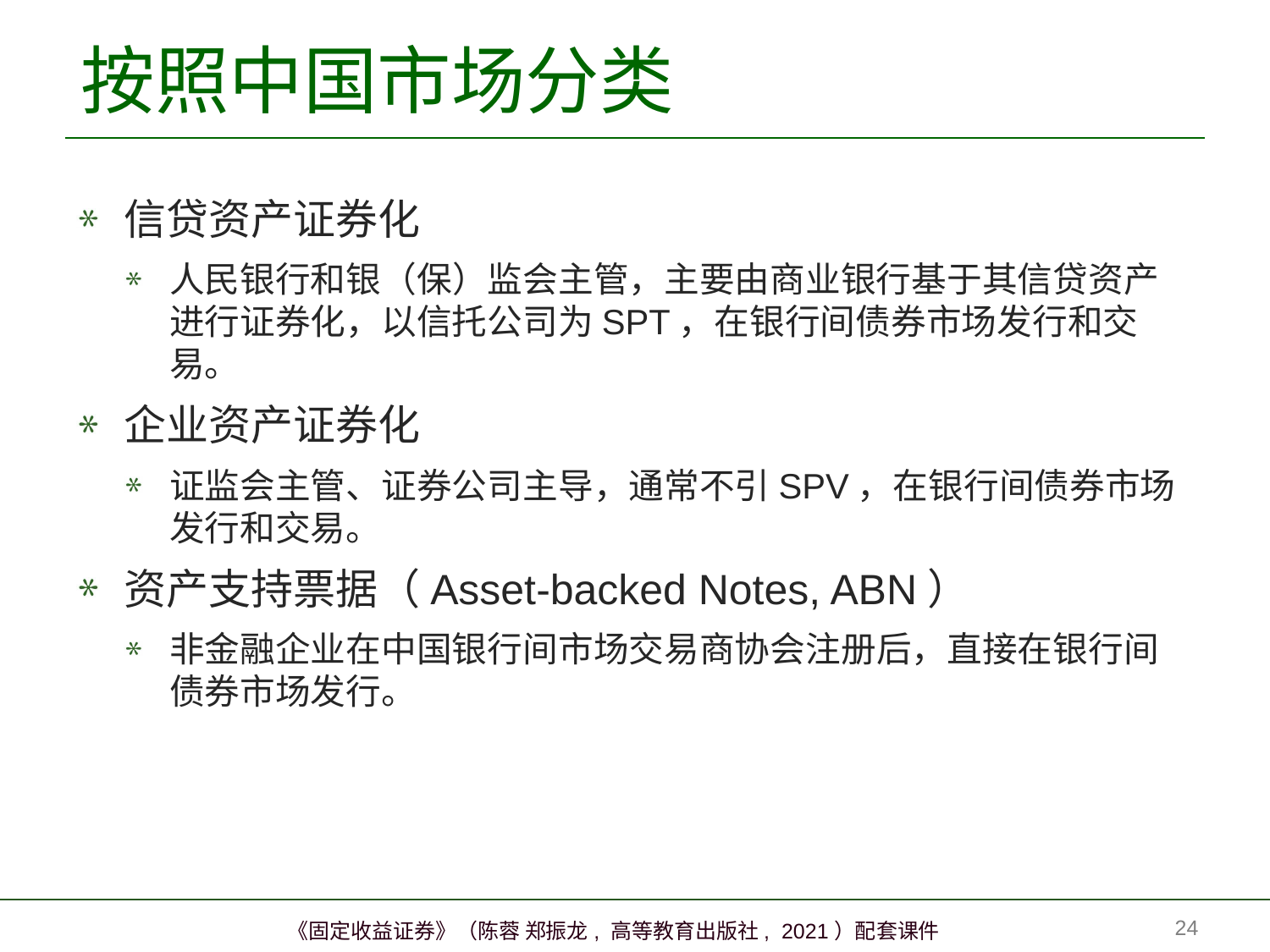

# 按照中国市场分类
信贷资产证券化
人民银行和银（保）监会主管，主要由商业银行基于其信贷资产进行证券化，以信托公司为SPT，在银行间债券市场发行和交易。
企业资产证券化
证监会主管、证券公司主导，通常不引SPV，在银行间债券市场发行和交易。
资产支持票据（Asset-backed Notes, ABN）
非金融企业在中国银行间市场交易商协会注册后，直接在银行间债券市场发行。
24